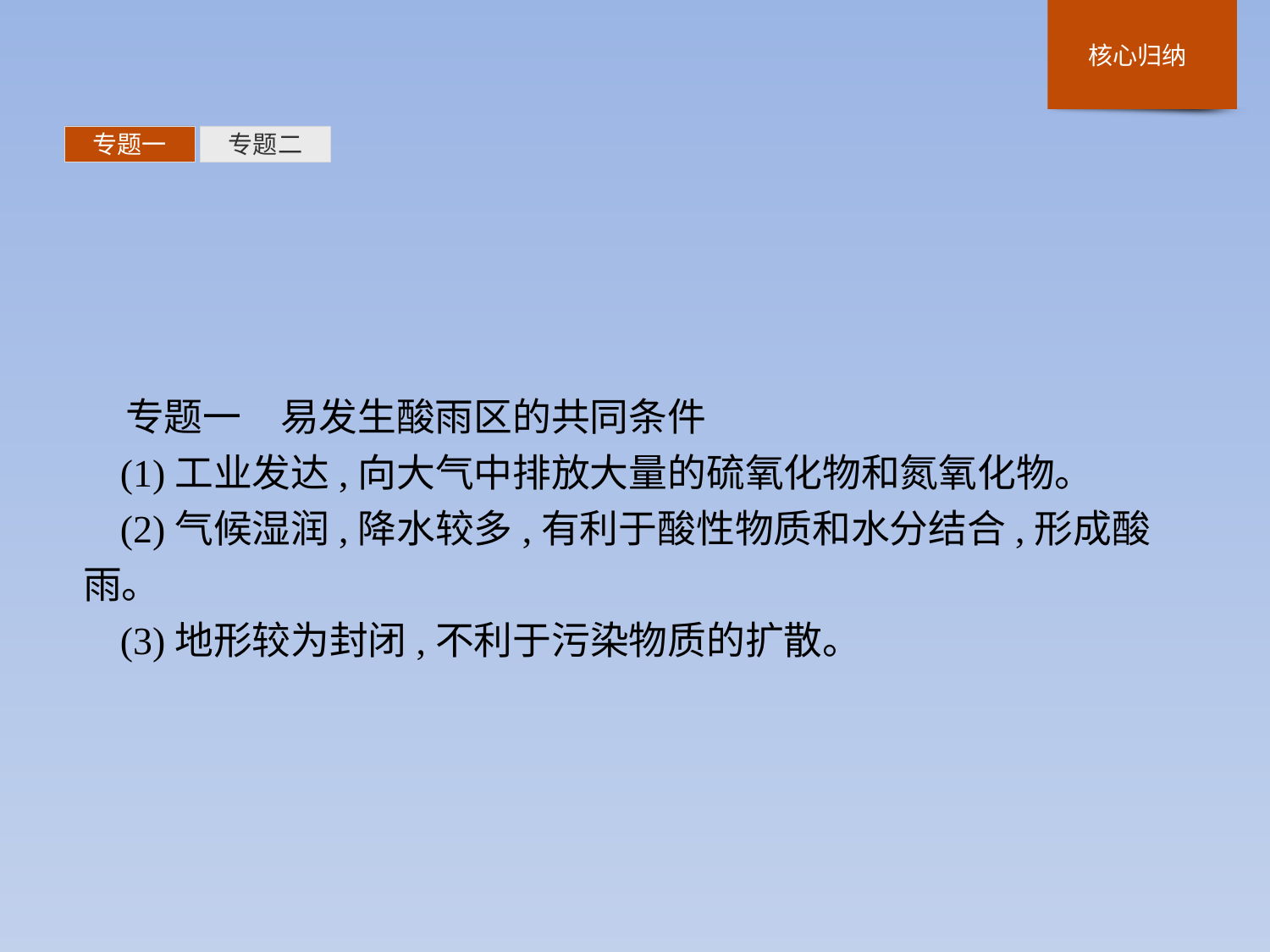

专题一
专题二
专题一　易发生酸雨区的共同条件
(1)工业发达,向大气中排放大量的硫氧化物和氮氧化物。
(2)气候湿润,降水较多,有利于酸性物质和水分结合,形成酸雨。
(3)地形较为封闭,不利于污染物质的扩散。